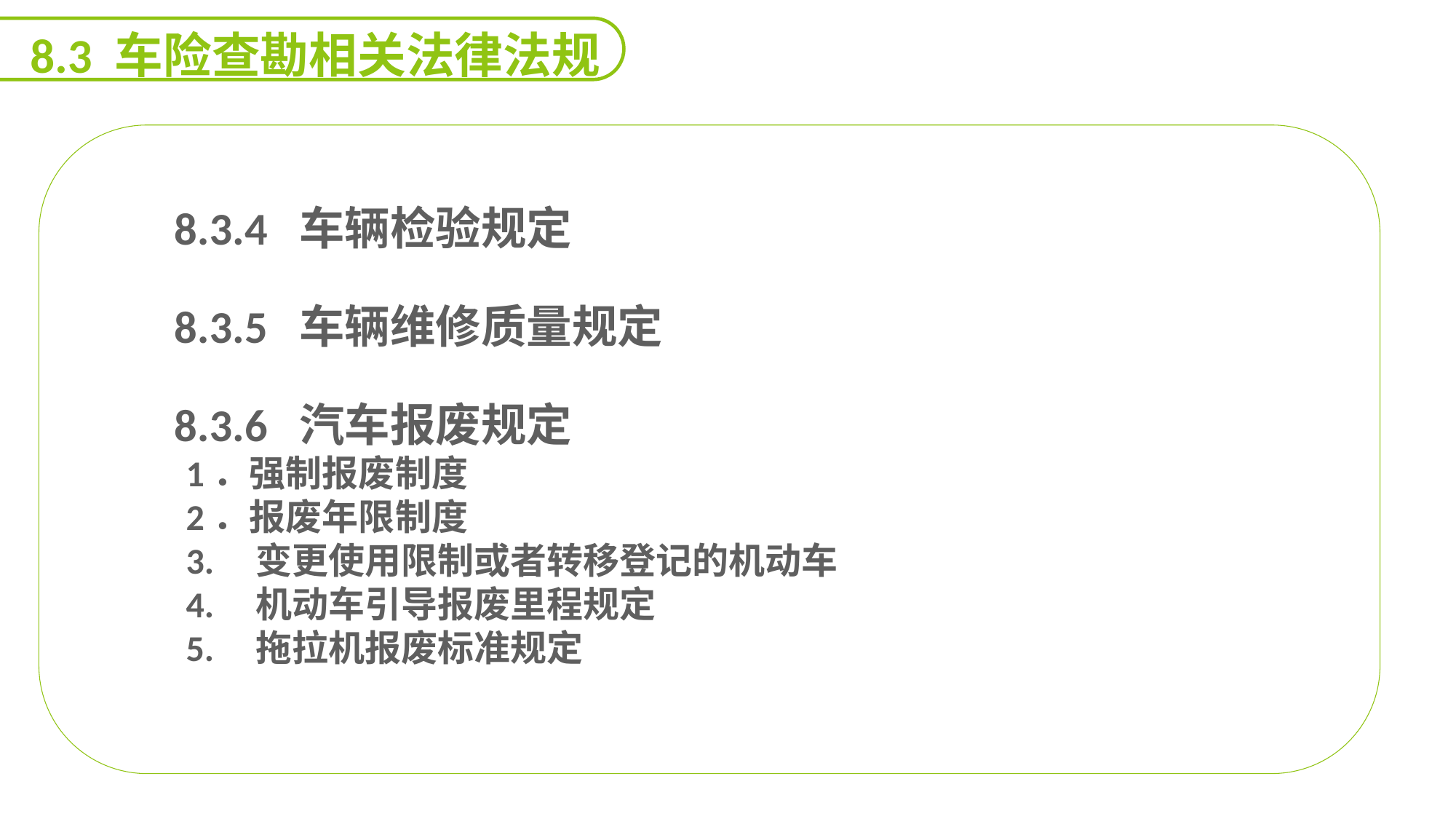

8.3 车险查勘相关法律法规

 8.3.4  车辆检验规定

 8.3.5  车辆维修质量规定

 8.3.6  汽车报废规定
1．强制报废制度
2．报废年限制度
3.    变更使用限制或者转移登记的机动车
4.    机动车引导报废里程规定
5.    拖拉机报废标准规定
延迟符